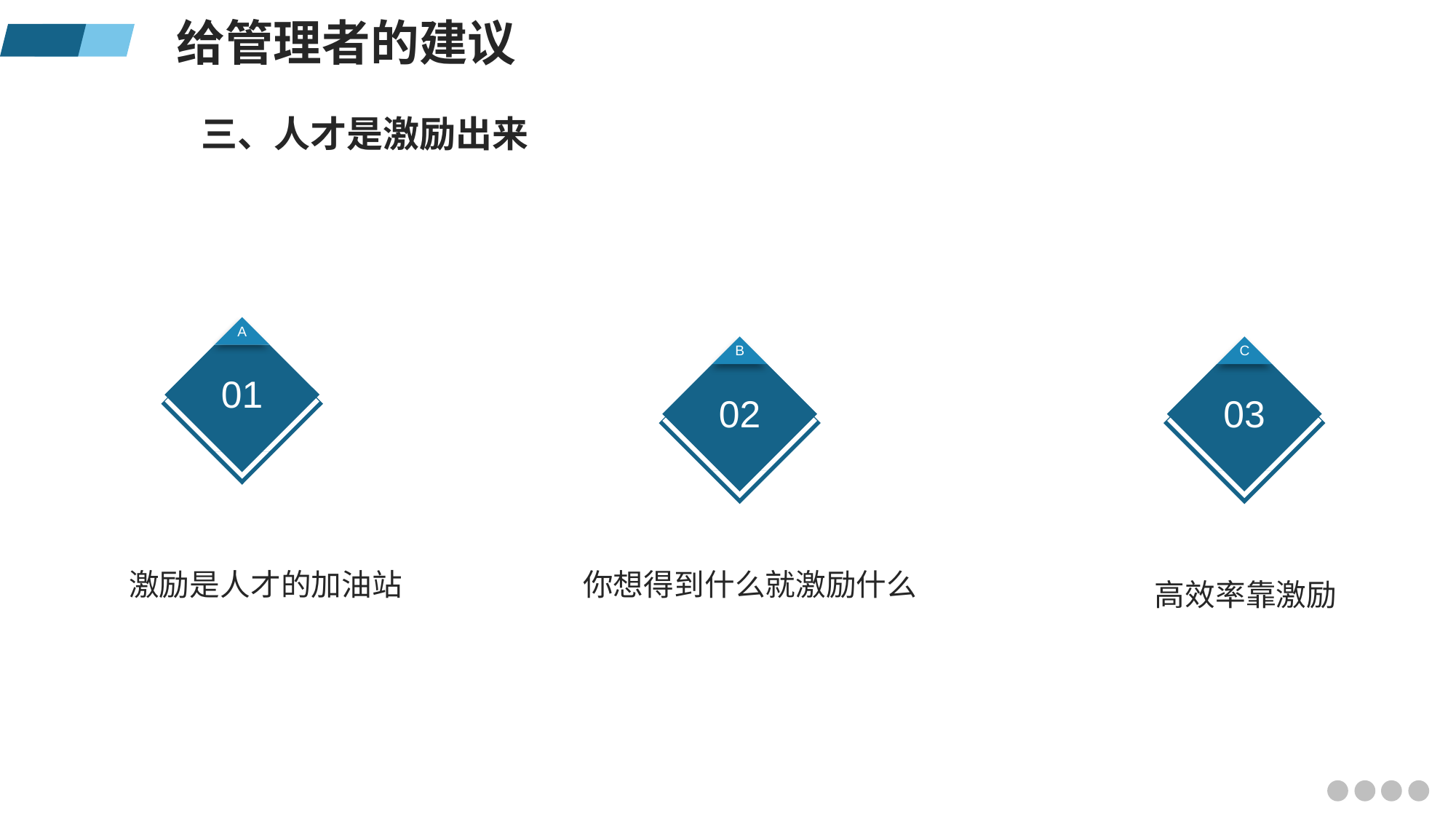

给管理者的建议
三、人才是激励出来
A

01

B

02

C

03

激励是人才的加油站
你想得到什么就激励什么
高效率靠激励